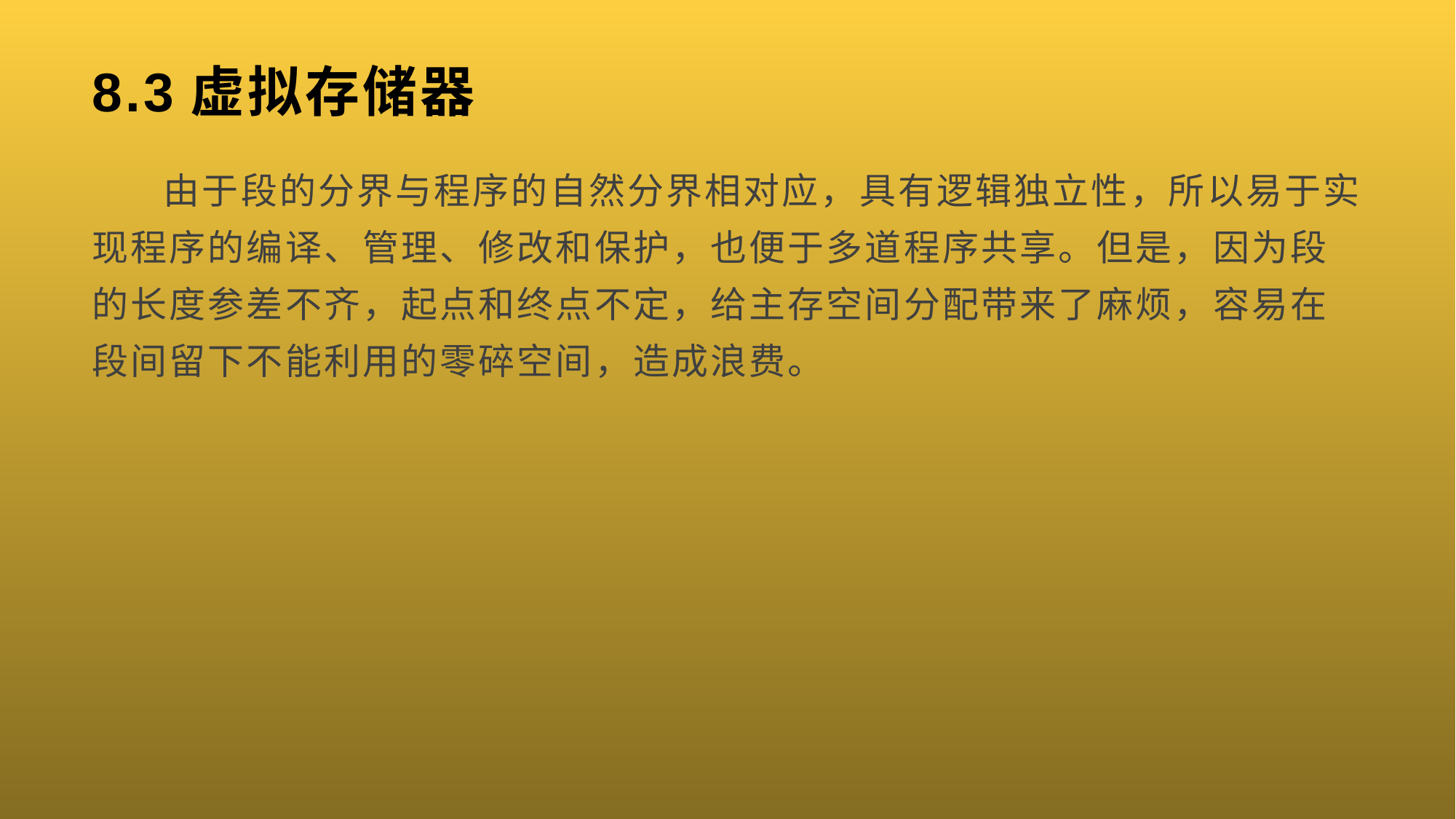

# 8.3虚拟存储器
      由于段的分界与程序的自然分界相对应，具有逻辑独立性，所以易于实现程序的编译、管理、修改和保护，也便于多道程序共享。但是，因为段的长度参差不齐，起点和终点不定，给主存空间分配带来了麻烦，容易在段间留下不能利用的零碎空间，造成浪费。